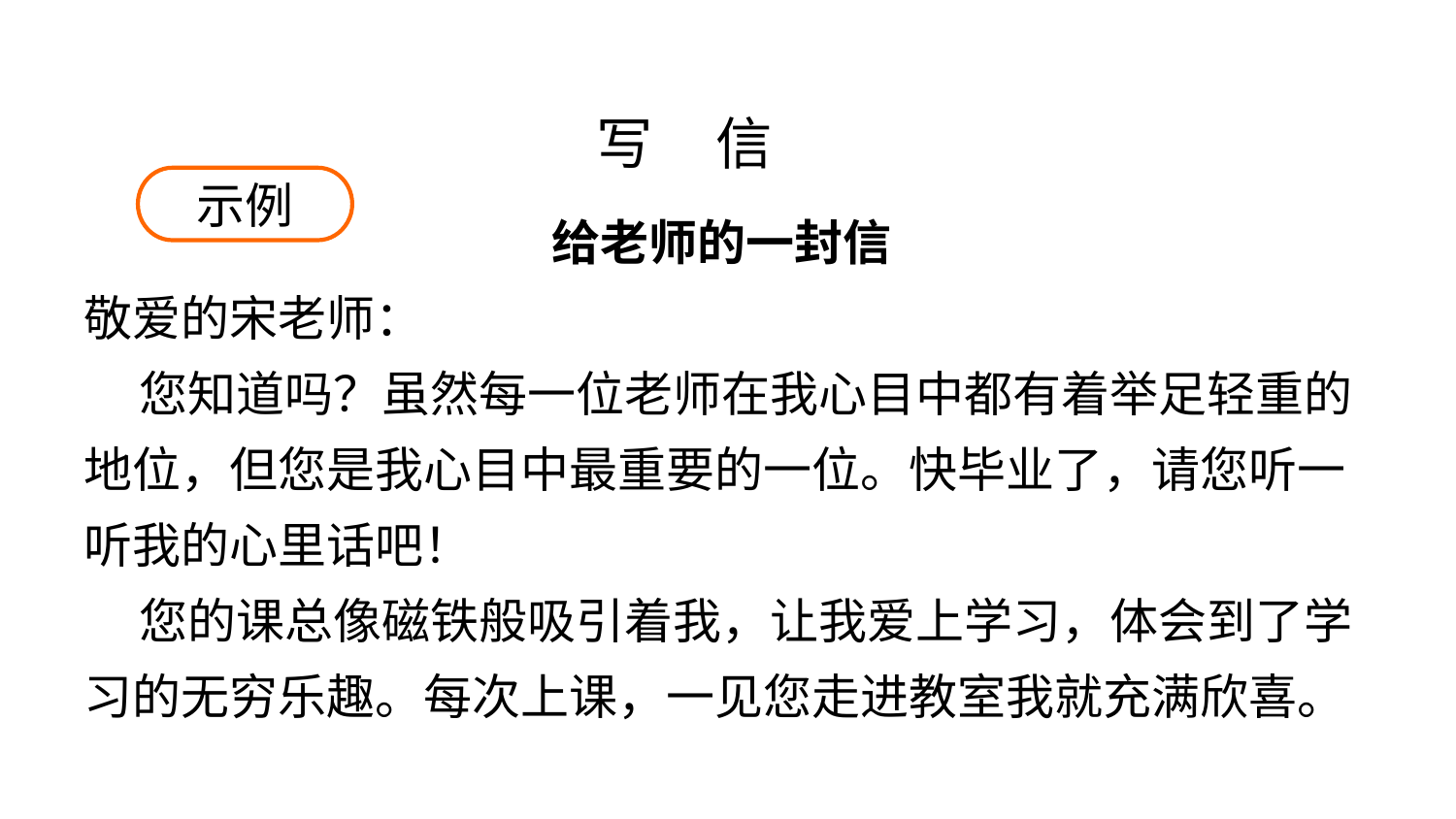

写     信
示例
给老师的一封信
敬爱的宋老师：
    您知道吗？虽然每一位老师在我心目中都有着举足轻重的地位，但您是我心目中最重要的一位。快毕业了，请您听一听我的心里话吧！
    您的课总像磁铁般吸引着我，让我爱上学习，体会到了学习的无穷乐趣。每次上课，一见您走进教室我就充满欣喜。